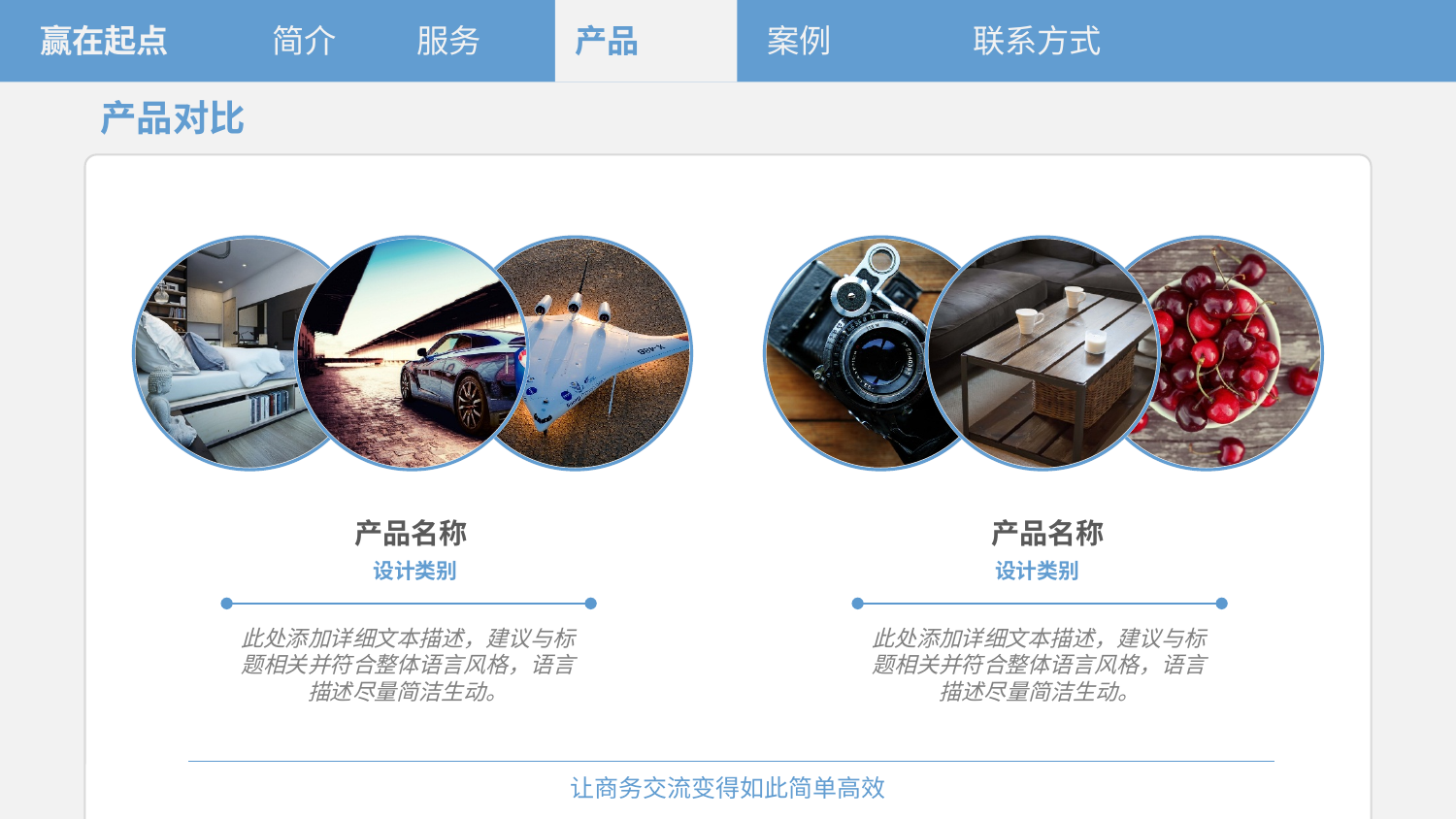

赢在起点
简介
服务
产品
案例
联系方式

产品对比

产品名称
产品名称
设计类别
设计类别
此处添加详细文本描述，建议与标题相关并符合整体语言风格，语言描述尽量简洁生动。
此处添加详细文本描述，建议与标题相关并符合整体语言风格，语言描述尽量简洁生动。
让商务交流变得如此简单高效